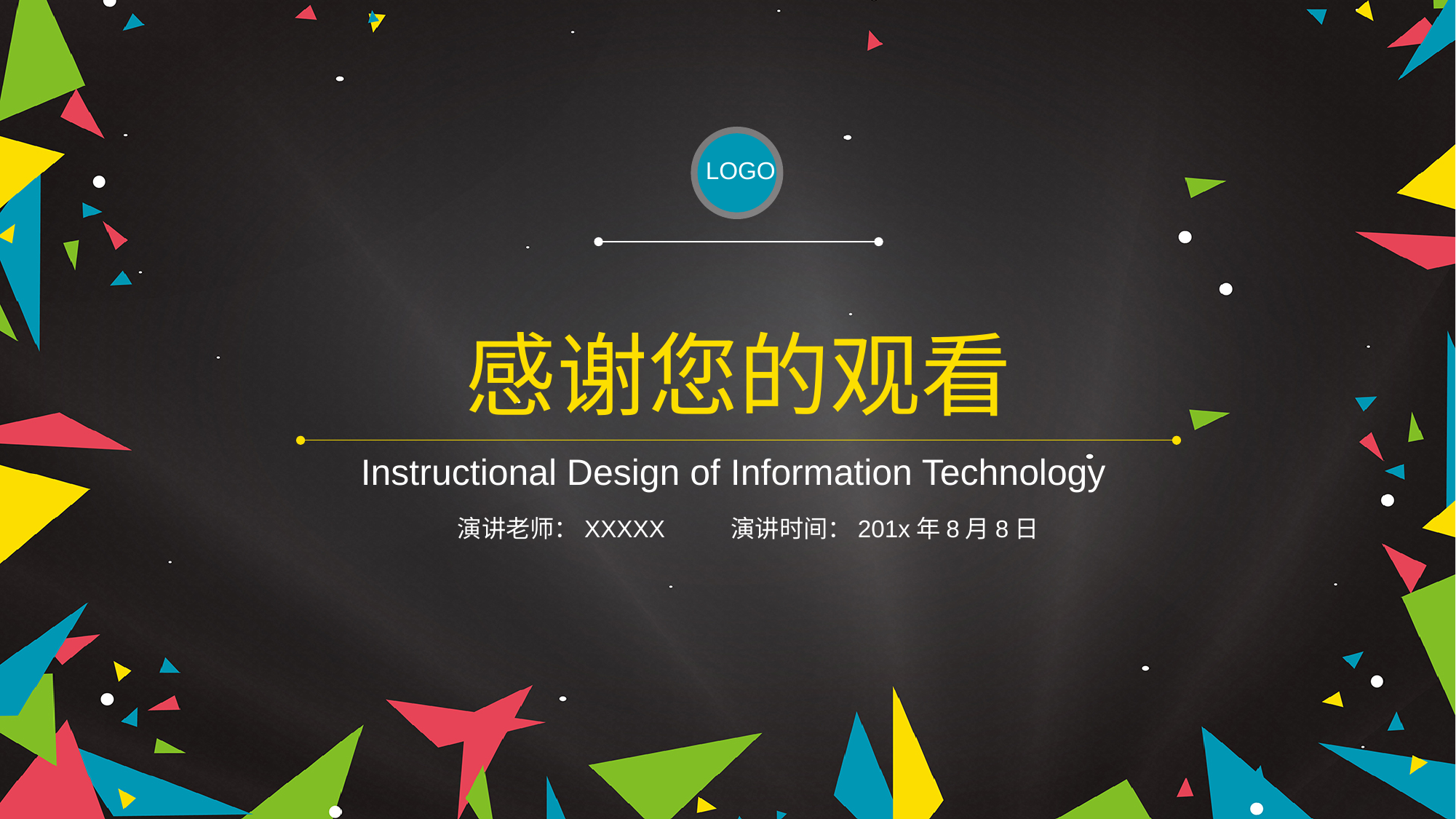

LOGO
感谢您的观看
Instructional Design of Information Technology
演讲老师：XXXXX
演讲时间：201x年8月8日